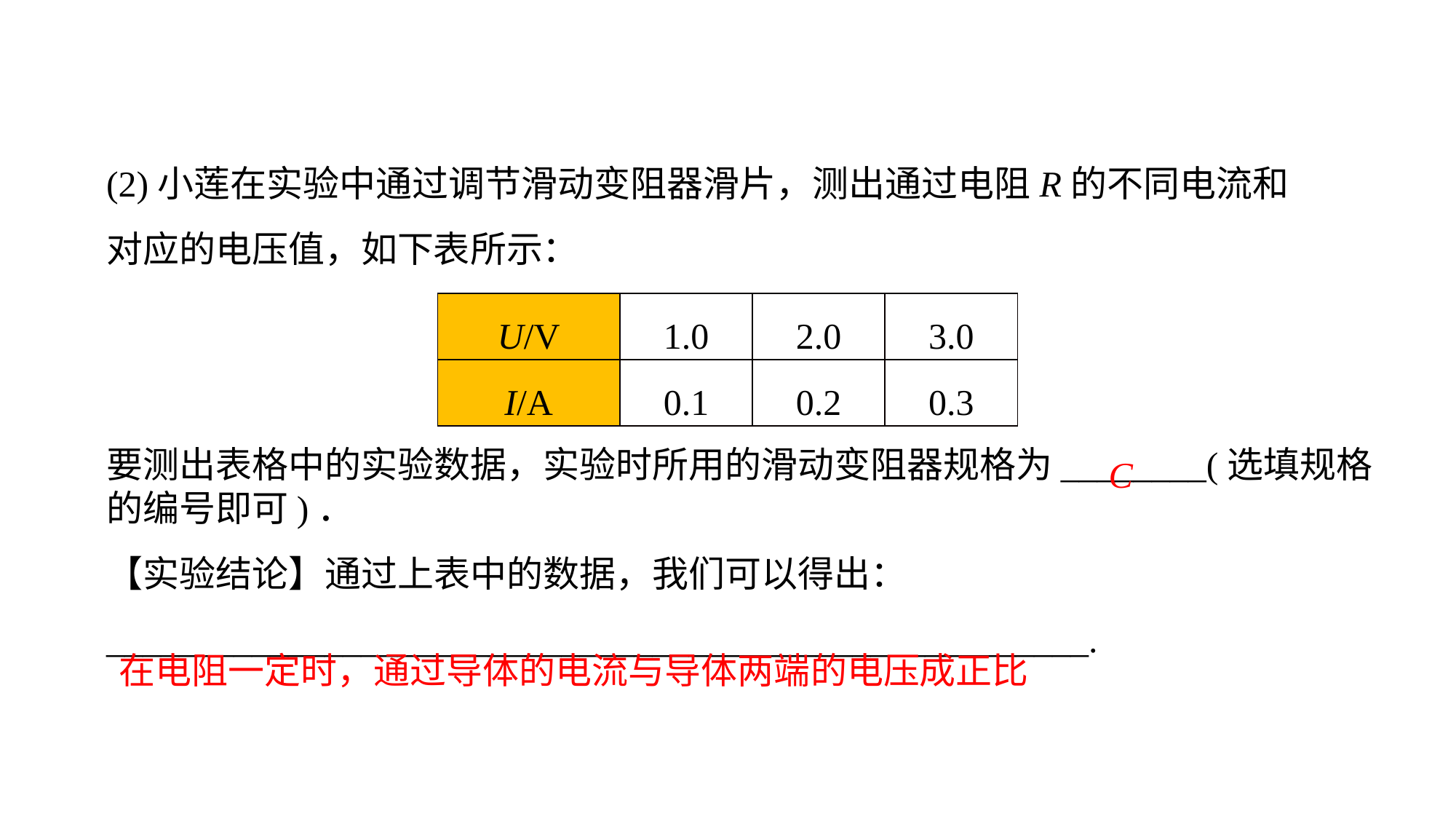

(2)小莲在实验中通过调节滑动变阻器滑片，测出通过电阻R的不同电流和对应的电压值，如下表所示：
| U/V | 1.0 | 2.0 | 3.0 |
| --- | --- | --- | --- |
| I/A | 0.1 | 0.2 | 0.3 |
要测出表格中的实验数据，实验时所用的滑动变阻器规格为________(选填规格的编号即可)．【实验结论】通过上表中的数据，我们可以得出：______________________________________________________.
C
在电阻一定时，通过导体的电流与导体两端的电压成正比